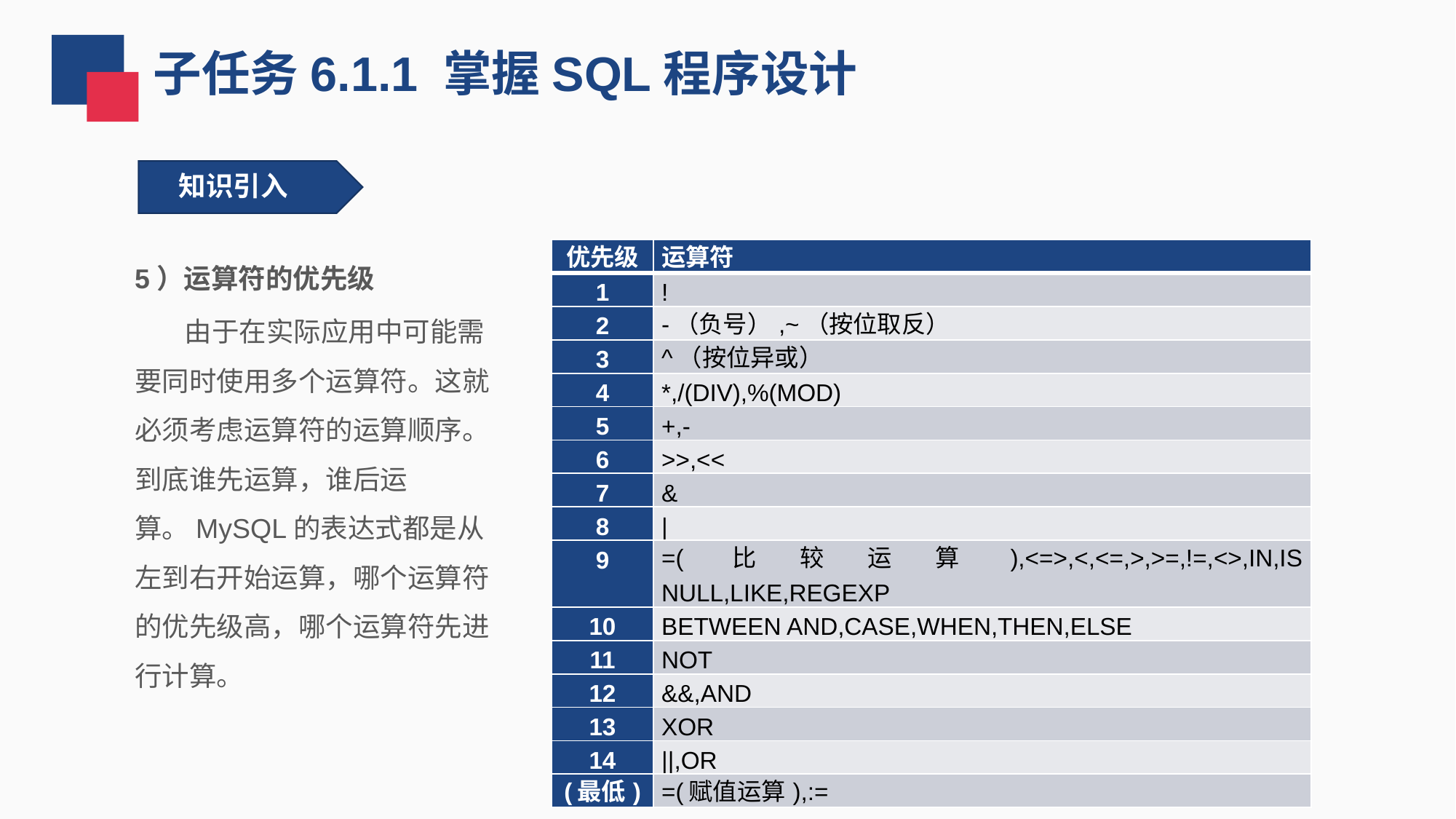

子任务6.1.1 掌握SQL程序设计

知识引入
5）运算符的优先级
       由于在实际应用中可能需要同时使用多个运算符。这就必须考虑运算符的运算顺序。到底谁先运算，谁后运算。MySQL的表达式都是从左到右开始运算，哪个运算符的优先级高，哪个运算符先进行计算。
| 优先级 | 运算符 |
| --- | --- |
| 1 | ! |
| 2 | -（负号）,~（按位取反） |
| 3 | ^（按位异或） |
| 4 | \*,/(DIV),%(MOD) |
| 5 | +,- |
| 6 | >>,<< |
| 7 | & |
| 8 | | |
| 9 | =(比较运算),<=>,<,<=,>,>=,!=,<>,IN,IS NULL,LIKE,REGEXP |
| 10 | BETWEEN AND,CASE,WHEN,THEN,ELSE |
| 11 | NOT |
| 12 | &&,AND |
| 13 | XOR |
| 14 | ||,OR |
| (最低) | =(赋值运算),:= |